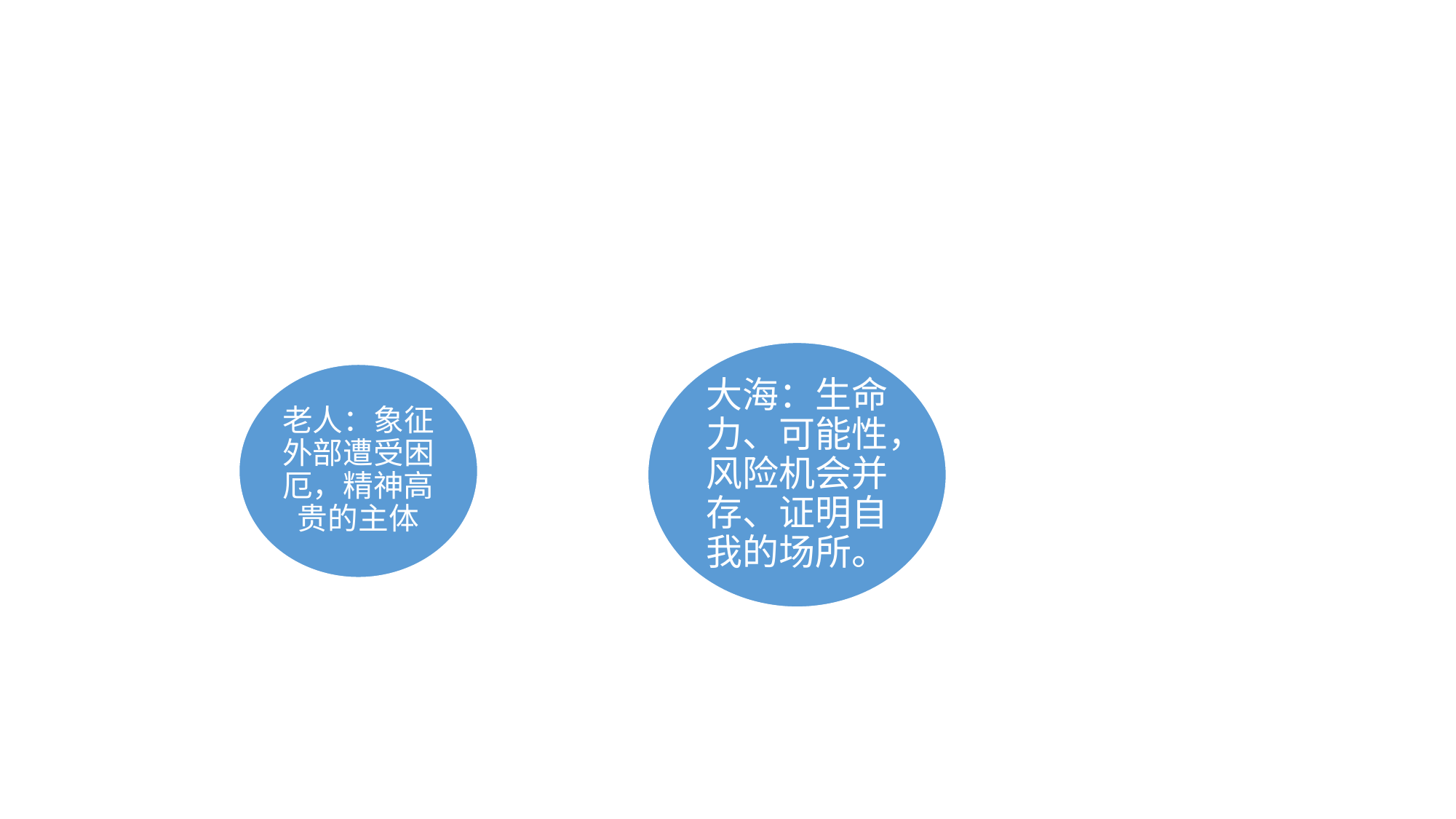

大海：生命力、可能性，风险机会并存、证明自我的场所。

老人：象征外部遭受困厄，精神高贵的主体